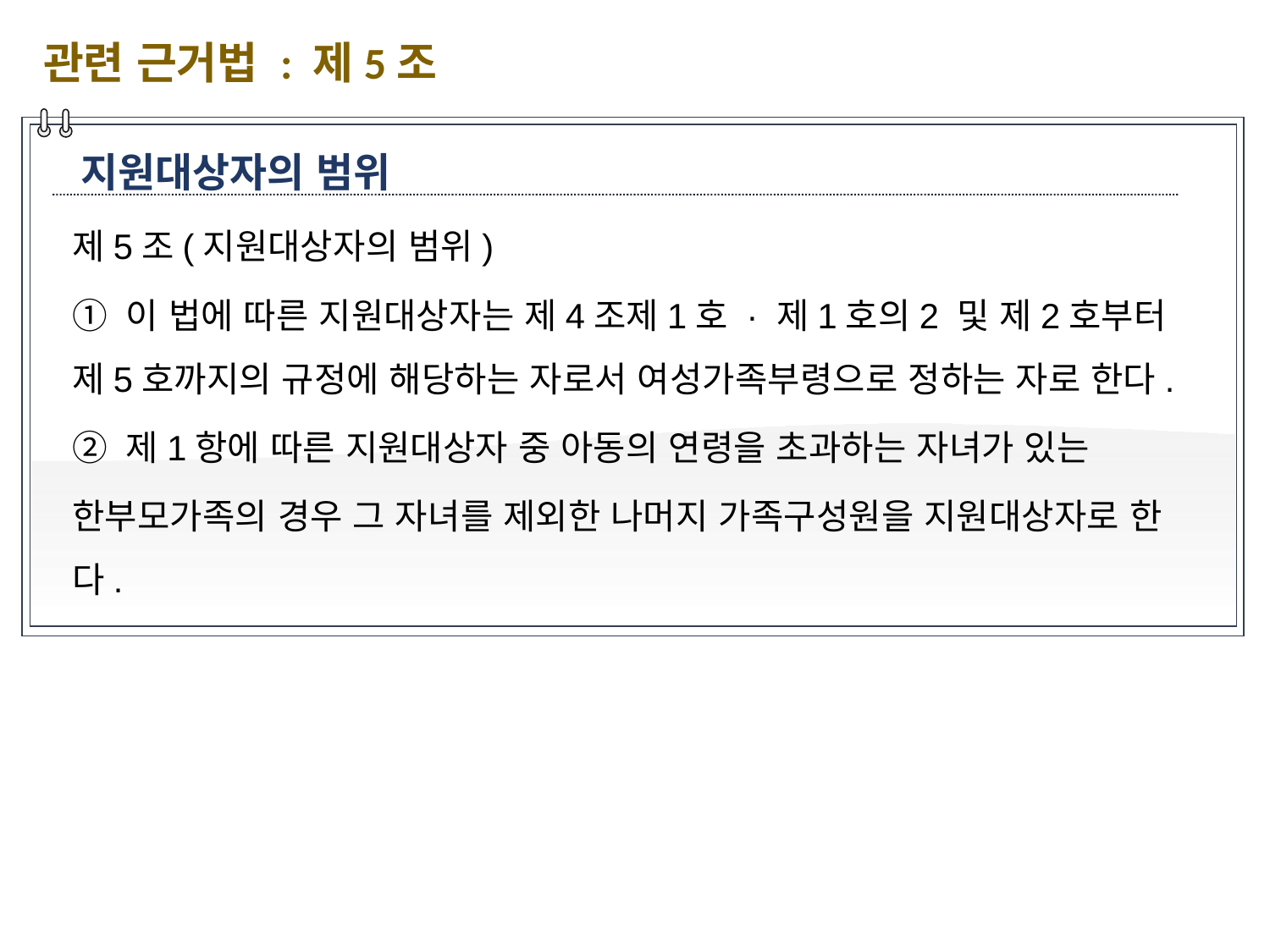

관련 근거법 : 제5조

지원대상자의 범위

제5조(지원대상자의 범위)
① 이 법에 따른 지원대상자는 제4조제1호 · 제1호의2 및 제2호부터 제5호까지의 규정에 해당하는 자로서 여성가족부령으로 정하는 자로 한다.
② 제1항에 따른 지원대상자 중 아동의 연령을 초과하는 자녀가 있는
한부모가족의 경우 그 자녀를 제외한 나머지 가족구성원을 지원대상자로 한다.